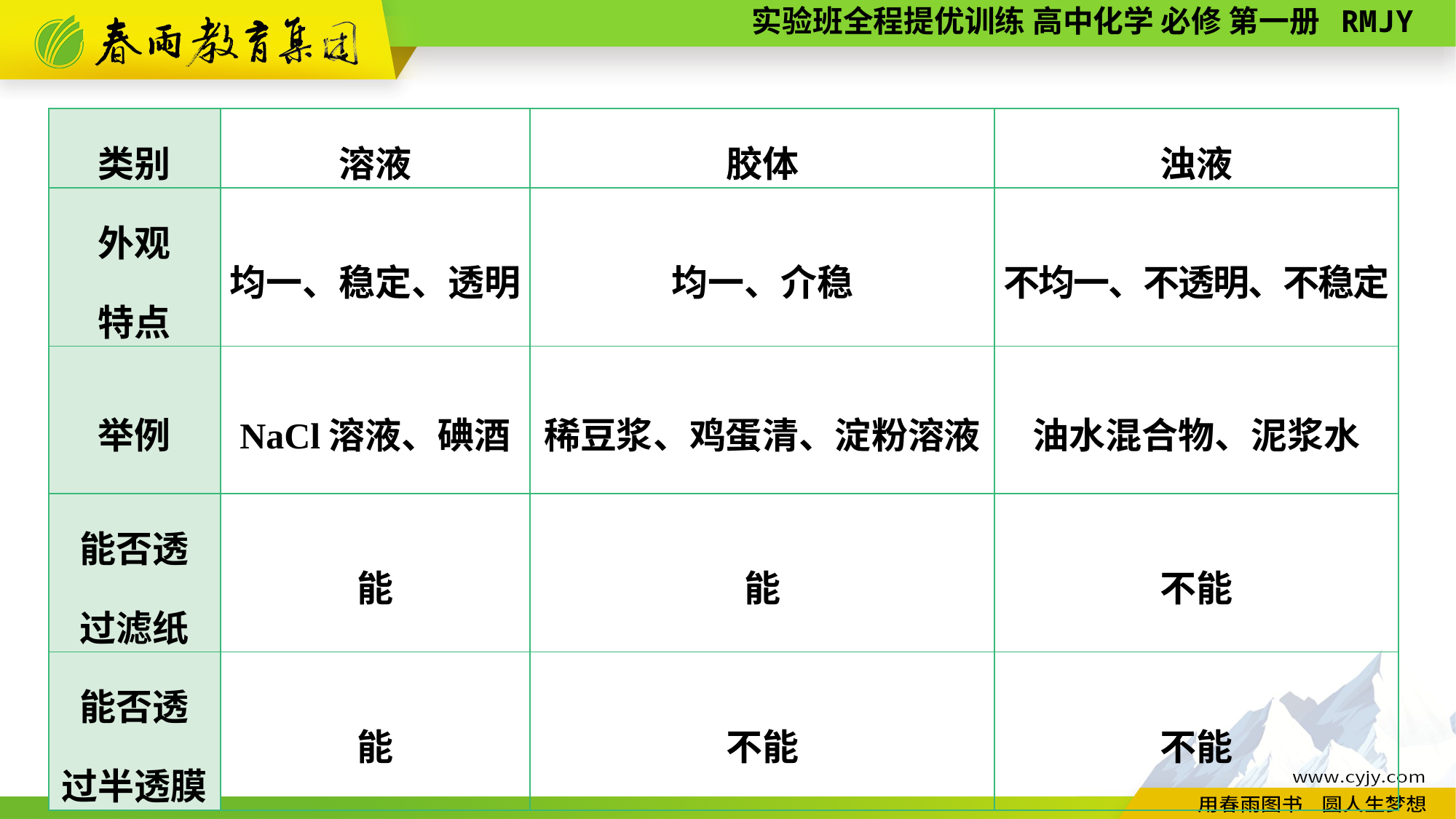

| 类别 | 溶液 | 胶体 | 浊液 |
| --- | --- | --- | --- |
| 外观 特点 | 均一、稳定、透明 | 均一、介稳 | 不均一、不透明、不稳定 |
| 举例 | NaCl溶液、碘酒 | 稀豆浆、鸡蛋清、淀粉溶液 | 油水混合物、泥浆水 |
| 能否透 过滤纸 | 能 | 能 | 不能 |
| 能否透 过半透膜 | 能 | 不能 | 不能 |